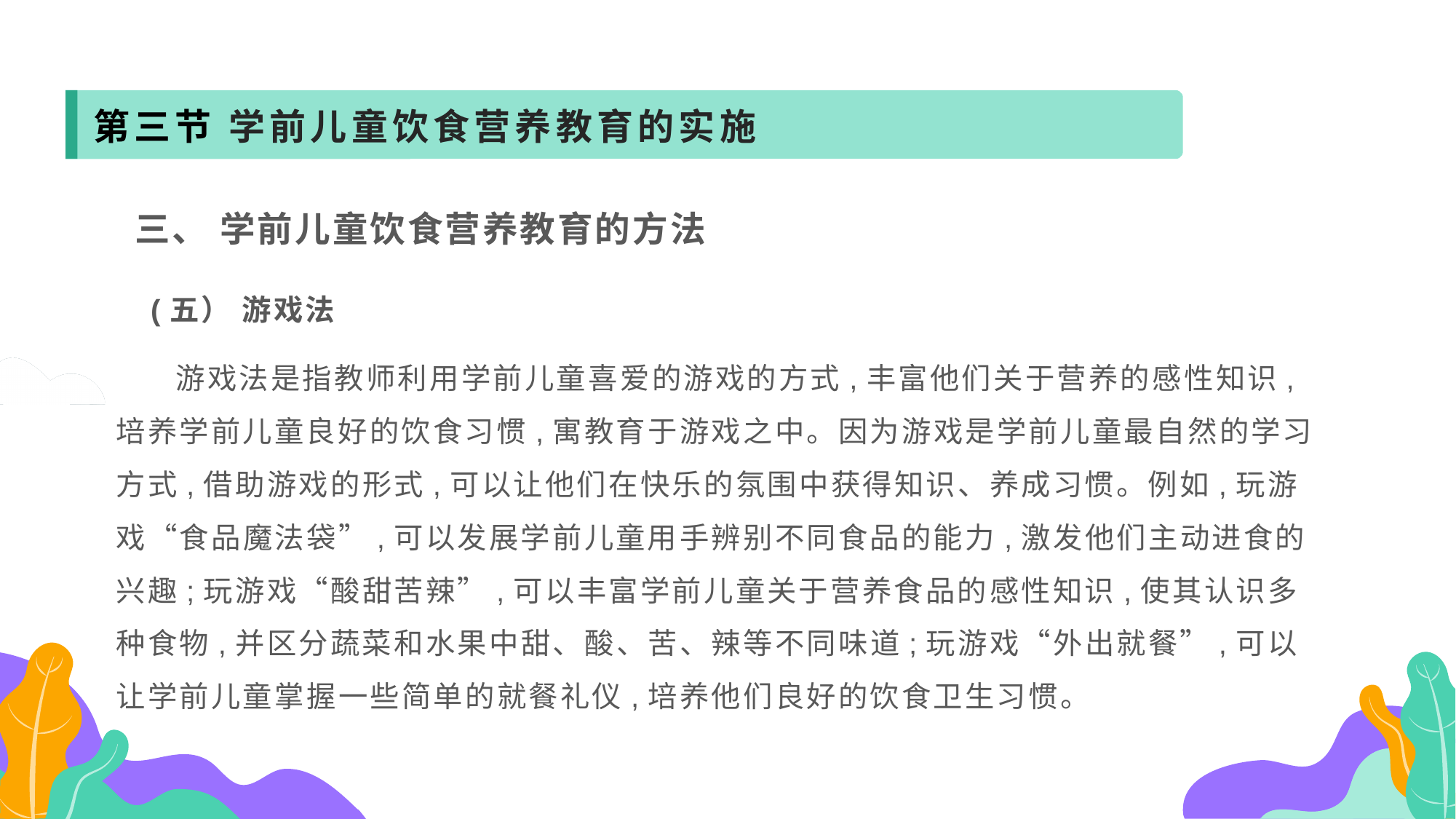

第三节 学前儿童饮食营养教育的实施
 三、 学前儿童饮食营养教育的方法
   (五） 游戏法
      游戏法是指教师利用学前儿童喜爱的游戏的方式,丰富他们关于营养的感性知识,培养学前儿童良好的饮食习惯,寓教育于游戏之中。因为游戏是学前儿童最自然的学习方式,借助游戏的形式,可以让他们在快乐的氛围中获得知识、养成习惯。例如,玩游戏“食品魔法袋”,可以发展学前儿童用手辨别不同食品的能力,激发他们主动进食的兴趣;玩游戏“酸甜苦辣”,可以丰富学前儿童关于营养食品的感性知识,使其认识多种食物,并区分蔬菜和水果中甜、酸、苦、辣等不同味道;玩游戏“外出就餐”,可以让学前儿童掌握一些简单的就餐礼仪,培养他们良好的饮食卫生习惯。